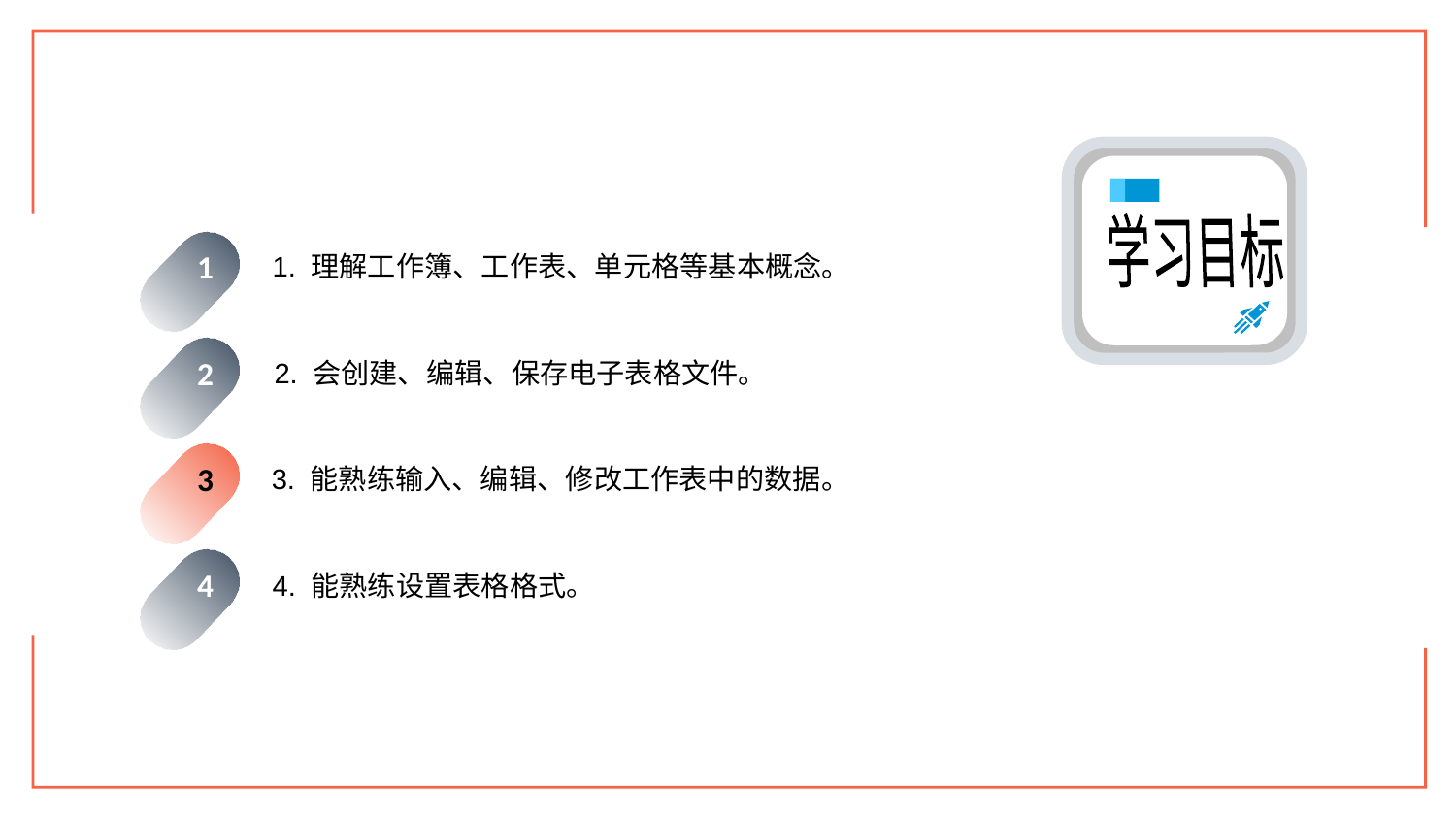

学习目标
1. 理解工作簿、工作表、单元格等基本概念。
1

2. 会创建、编辑、保存电子表格文件。
2

3. 能熟练输入、编辑、修改工作表中的数据。
3

4. 能熟练设置表格格式。
4